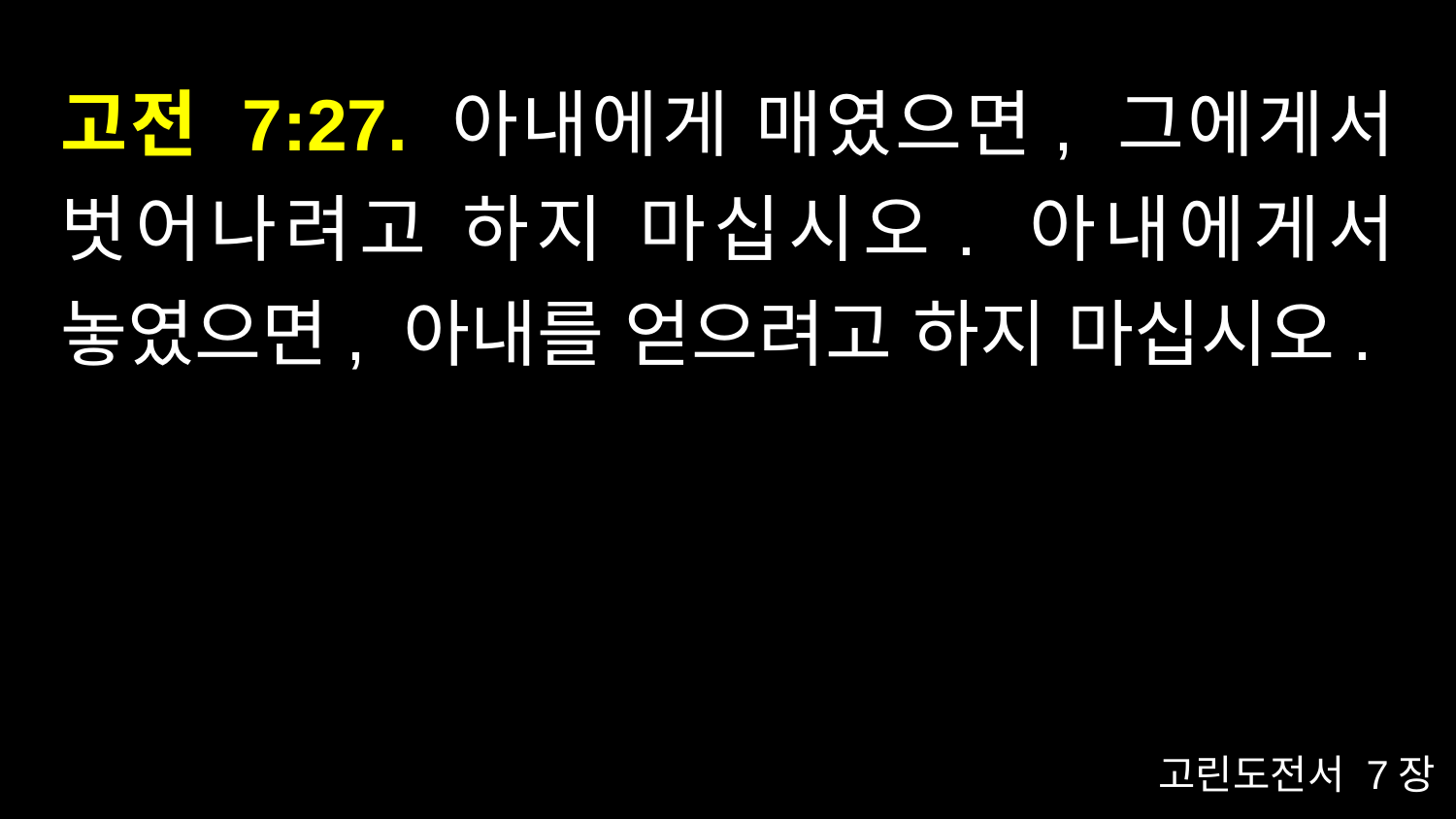

# 고전 7:27. 아내에게 매였으면, 그에게서 벗어나려고 하지 마십시오. 아내에게서 놓였으면, 아내를 얻으려고 하지 마십시오.
고린도전서 7장